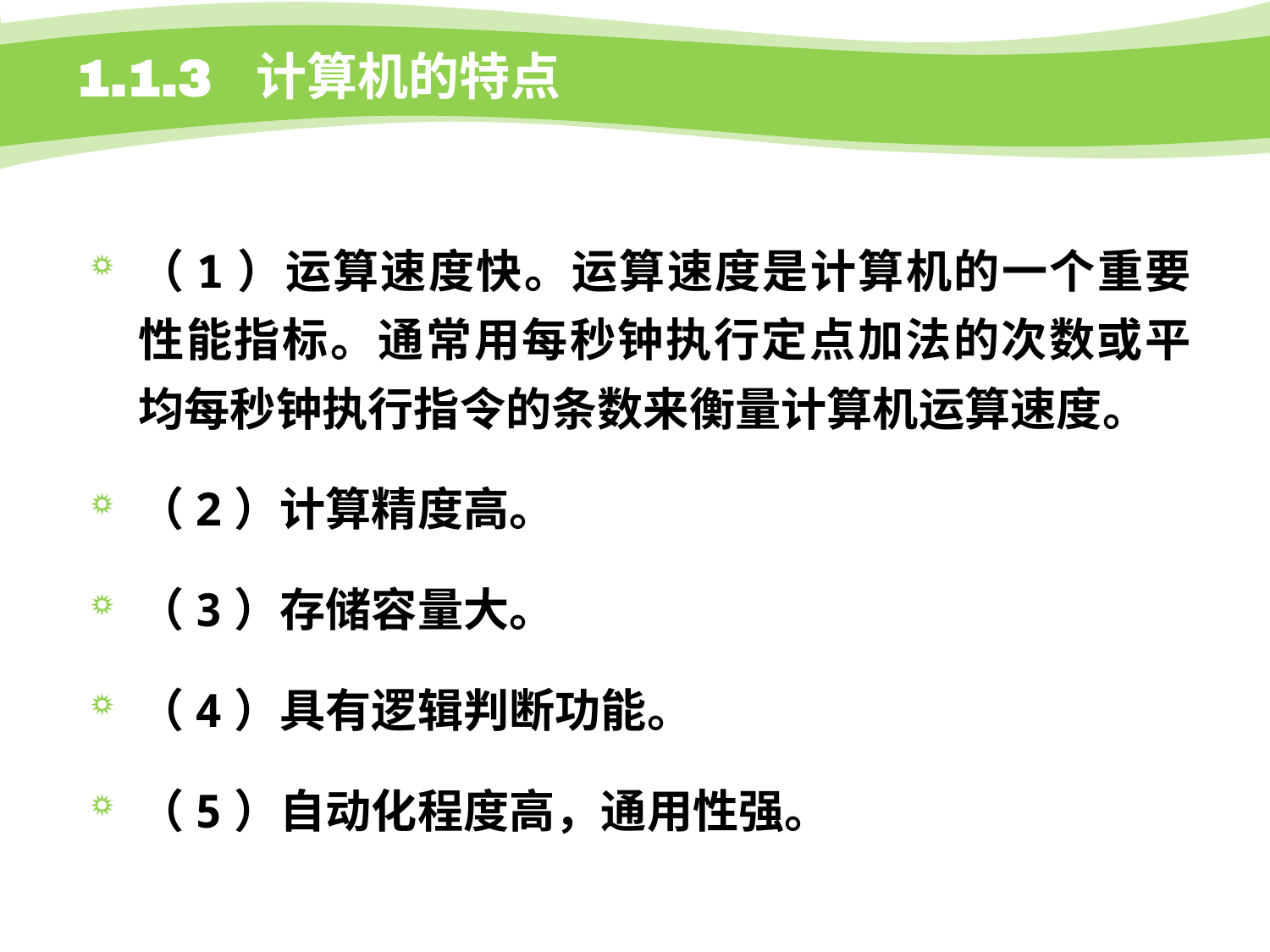

# 1.1.3  计算机的特点
（1）运算速度快。运算速度是计算机的一个重要性能指标。通常用每秒钟执行定点加法的次数或平均每秒钟执行指令的条数来衡量计算机运算速度。
（2）计算精度高。
（3）存储容量大。
（4）具有逻辑判断功能。
（5）自动化程度高，通用性强。